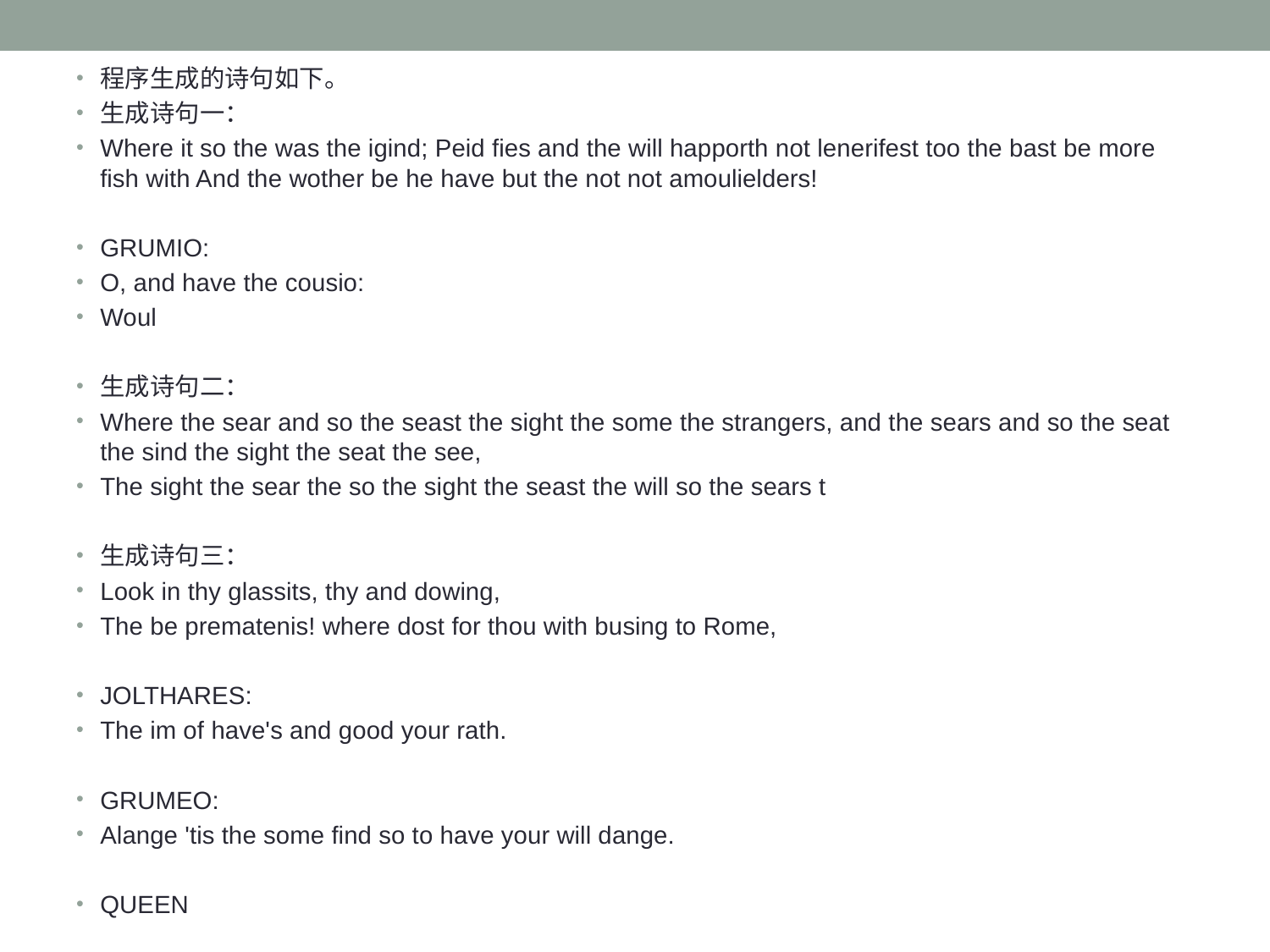

程序生成的诗句如下。
生成诗句一：
Where it so the was the igind; Peid fies and the will happorth not lenerifest too the bast be more fish with And the wother be he have but the not not amoulielders!

GRUMIO:
O, and have the cousio:
Woul

生成诗句二：
Where the sear and so the seast the sight the some the strangers, and the sears and so the seat the sind the sight the seat the see,
The sight the sear the so the sight the seast the will so the sears t

生成诗句三：
Look in thy glassits, thy and dowing,
The be prematenis! where dost for thou with busing to Rome,

JOLTHARES:
The im of have's and good your rath.

GRUMEO:
Alange 'tis the some find so to have your will dange.

QUEEN